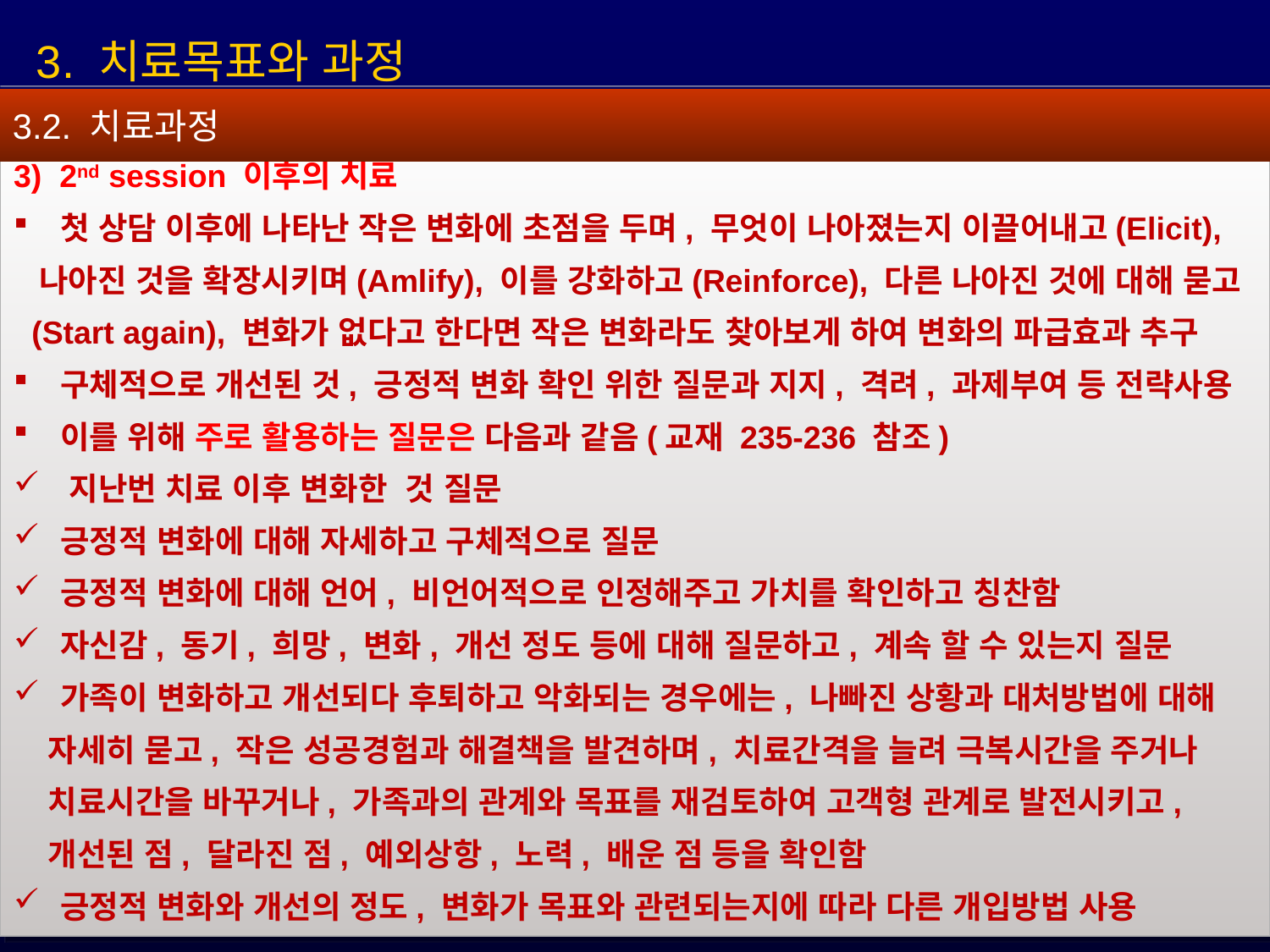

3. 치료목표와 과정

3.2. 치료과정
3)  2nd session 이후의 치료
 첫 상담 이후에 나타난 작은 변화에 초점을 두며, 무엇이 나아졌는지 이끌어내고(Elicit),
  나아진 것을 확장시키며(Amlify), 이를 강화하고(Reinforce), 다른 나아진 것에 대해 묻고
  (Start again), 변화가 없다고 한다면 작은 변화라도 찾아보게 하여 변화의 파급효과 추구
 구체적으로 개선된 것, 긍정적 변화 확인 위한 질문과 지지, 격려, 과제부여 등 전략사용
 이를 위해 주로 활용하는 질문은 다음과 같음(교재 235-236 참조)
  지난번 치료 이후 변화한  것 질문
 긍정적 변화에 대해 자세하고 구체적으로 질문
 긍정적 변화에 대해 언어, 비언어적으로 인정해주고 가치를 확인하고 칭찬함
 자신감, 동기, 희망, 변화, 개선 정도 등에 대해 질문하고, 계속 할 수 있는지 질문
 가족이 변화하고 개선되다 후퇴하고 악화되는 경우에는, 나빠진 상황과 대처방법에 대해
   자세히 묻고, 작은 성공경험과 해결책을 발견하며, 치료간격을 늘려 극복시간을 주거나
   치료시간을 바꾸거나, 가족과의 관계와 목표를 재검토하여 고객형 관계로 발전시키고,
   개선된 점, 달라진 점, 예외상항, 노력, 배운 점 등을 확인함
 긍정적 변화와 개선의 정도, 변화가 목표와 관련되는지에 따라 다른 개입방법 사용